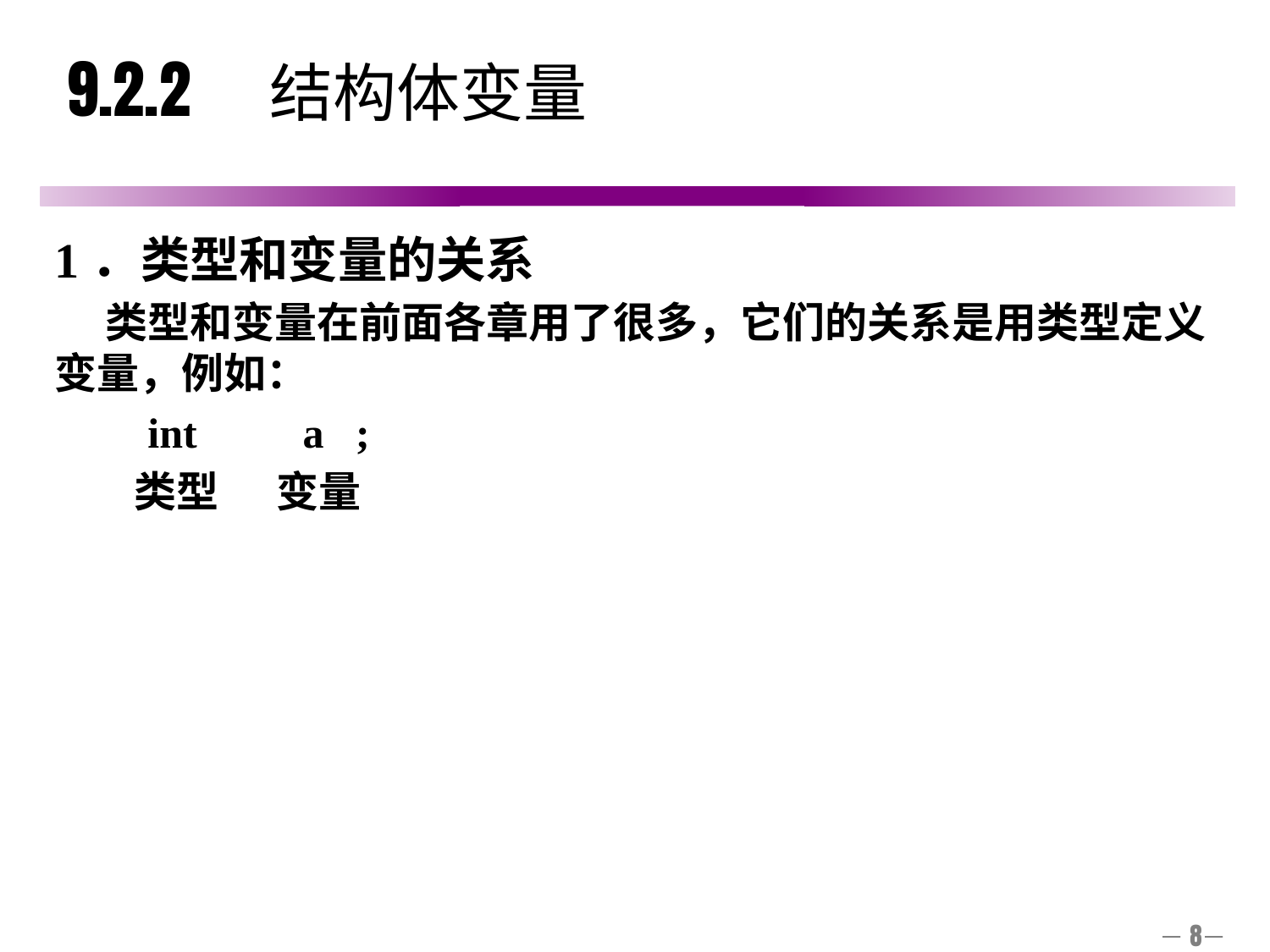

# 9.2.2　结构体变量
1．类型和变量的关系
类型和变量在前面各章用了很多，它们的关系是用类型定义变量，例如：
    int          a   ;
  类型      变量
－8－